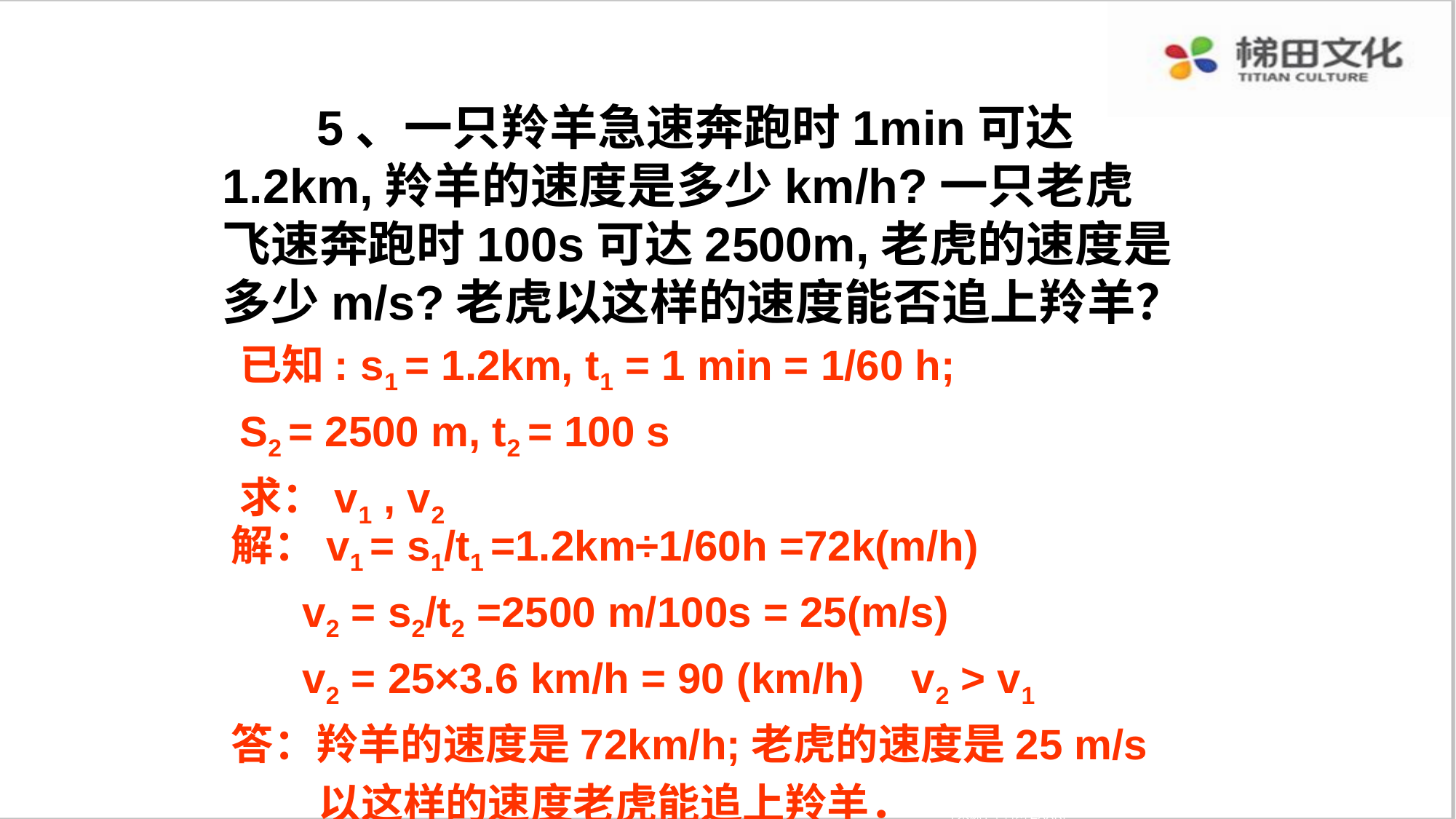

5、一只羚羊急速奔跑时1min可达1.2km,羚羊的速度是多少km/h?一只老虎飞速奔跑时100s可达2500m,老虎的速度是多少m/s?老虎以这样的速度能否追上羚羊？
已知: s1 = 1.2km, t1 = 1 min = 1/60 h;
S2 = 2500 m, t2 = 100 s
求：v1 , v2
解：v1 = s1/t1 =1.2km÷1/60h =72k(m/h)
      v2 = s2/t2 =2500 m/100s = 25(m/s)
      v2 = 25×3.6 km/h = 90 (km/h)    v2 > v1
答：羚羊的速度是72km/h;老虎的速度是25 m/s
        以这样的速度老虎能追上羚羊．   [来源:学科网ZXXK]